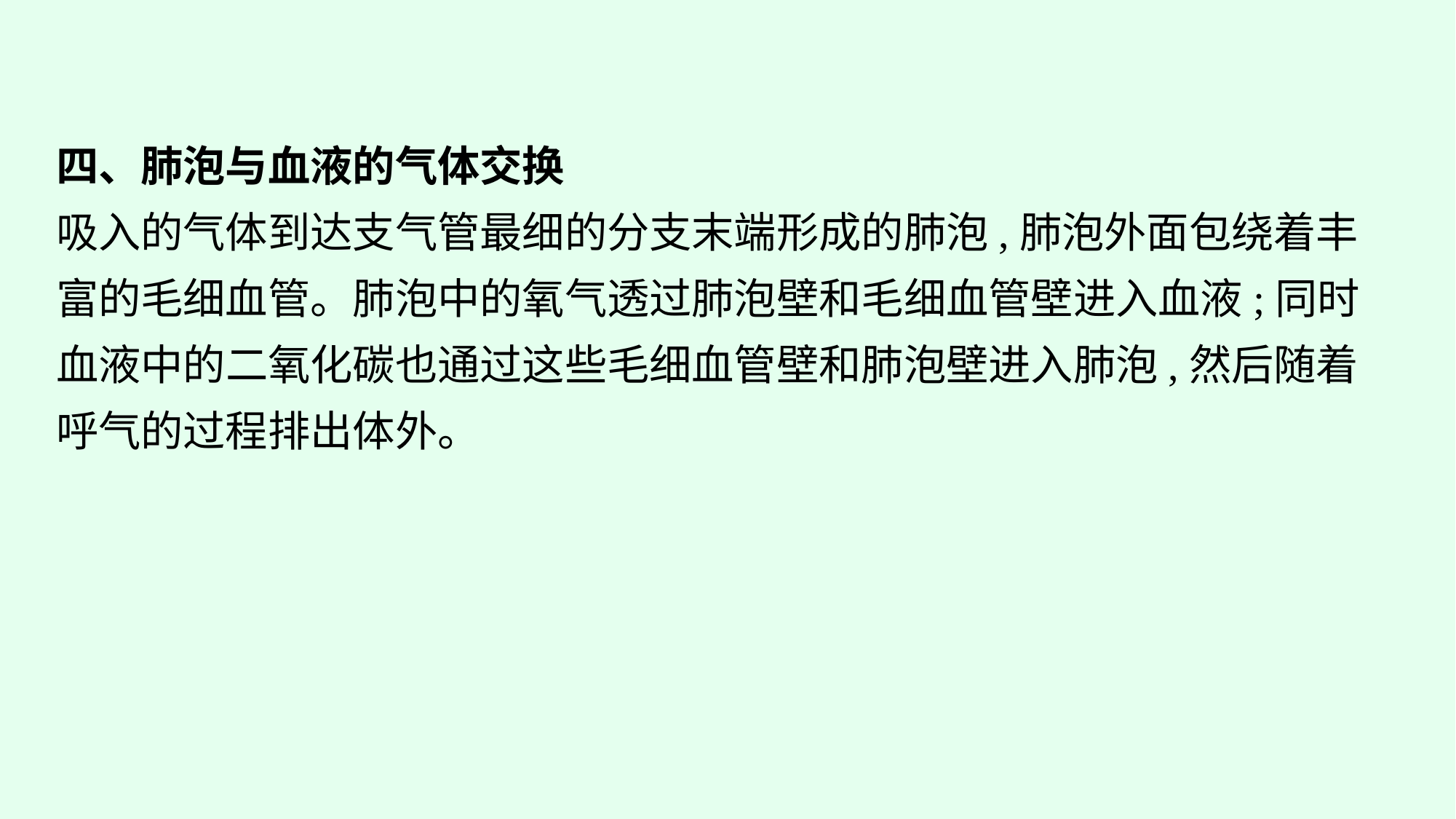

四、肺泡与血液的气体交换
吸入的气体到达支气管最细的分支末端形成的肺泡,肺泡外面包绕着丰富的毛细血管。肺泡中的氧气透过肺泡壁和毛细血管壁进入血液;同时血液中的二氧化碳也通过这些毛细血管壁和肺泡壁进入肺泡,然后随着呼气的过程排出体外。